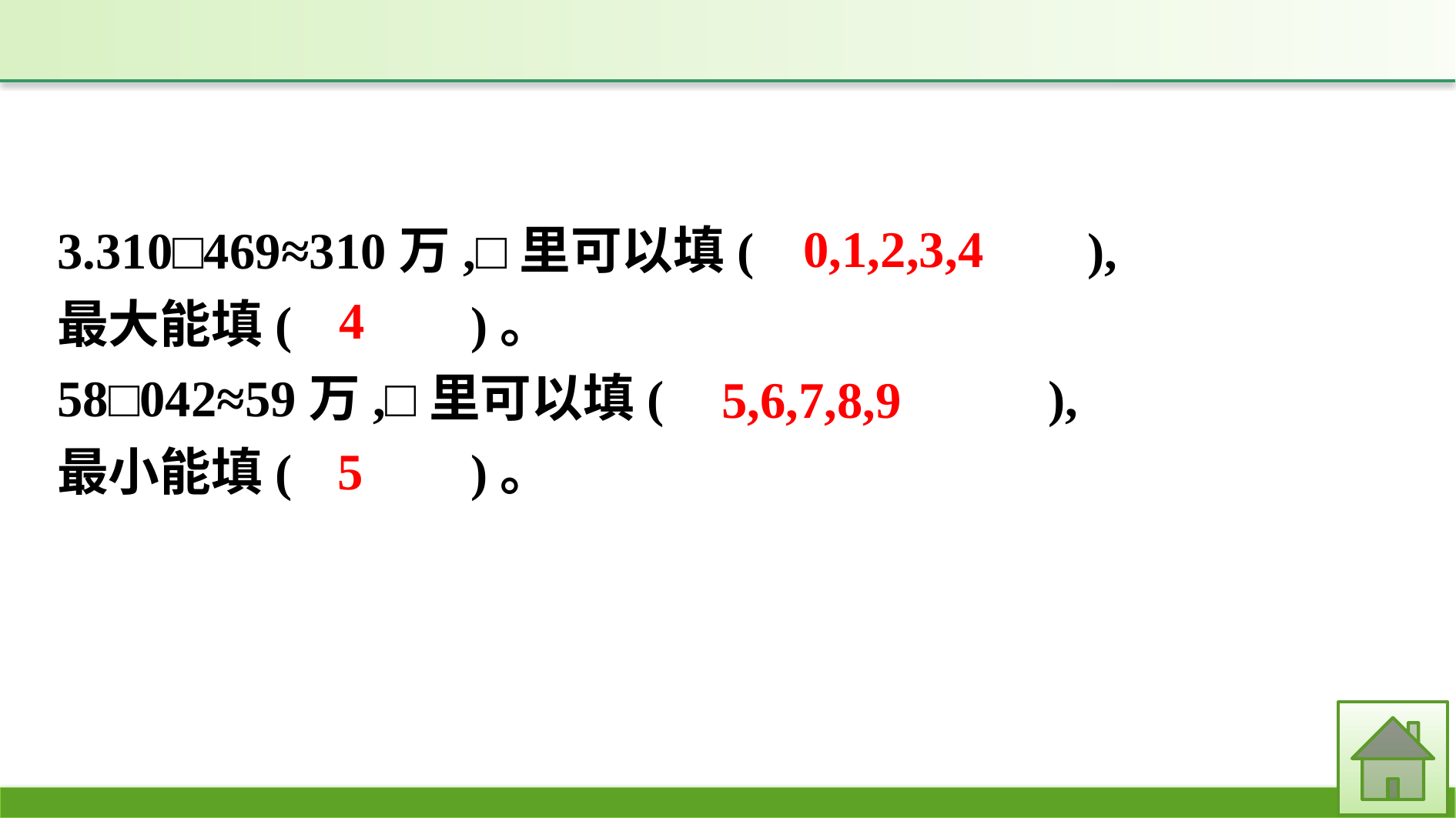

0,1,2,3,4
3.310□469≈310万,□里可以填(　　　　　　),
最大能填(　　　)。
58□042≈59万,□里可以填(　　　　　　　),
最小能填(　　　)。
4
5,6,7,8,9
5